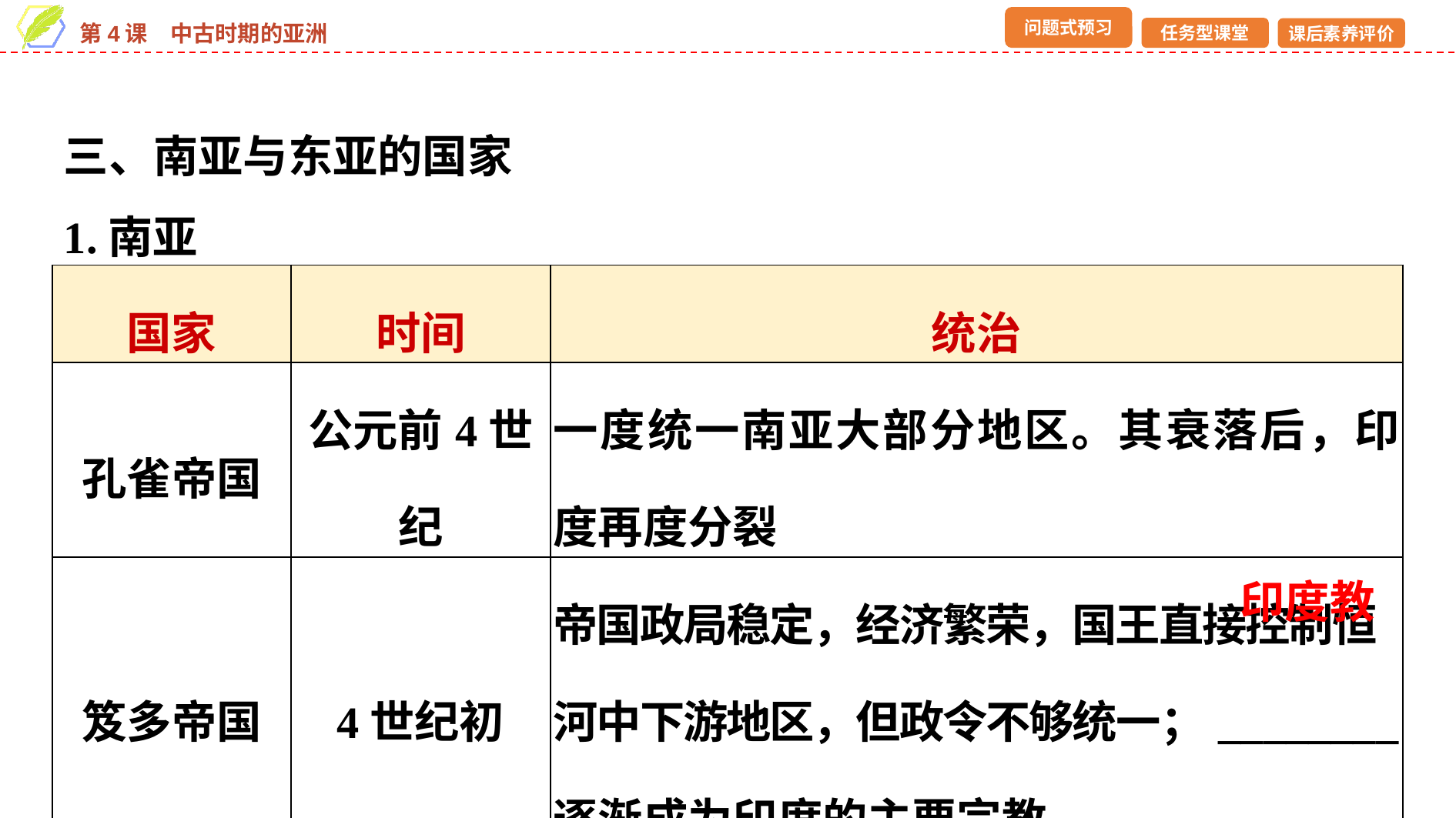

三、南亚与东亚的国家
1.南亚
| 国家 | 时间 | 统治 |
| --- | --- | --- |
| 孔雀帝国 | 公元前4世纪 | 一度统一南亚大部分地区。其衰落后，印度再度分裂 |
| 笈多帝国 | 4世纪初 | 帝国政局稳定，经济繁荣，国王直接控制恒河中下游地区，但政令不够统一；\_\_\_\_\_\_\_\_ 逐渐成为印度的主要宗教 |
印度教